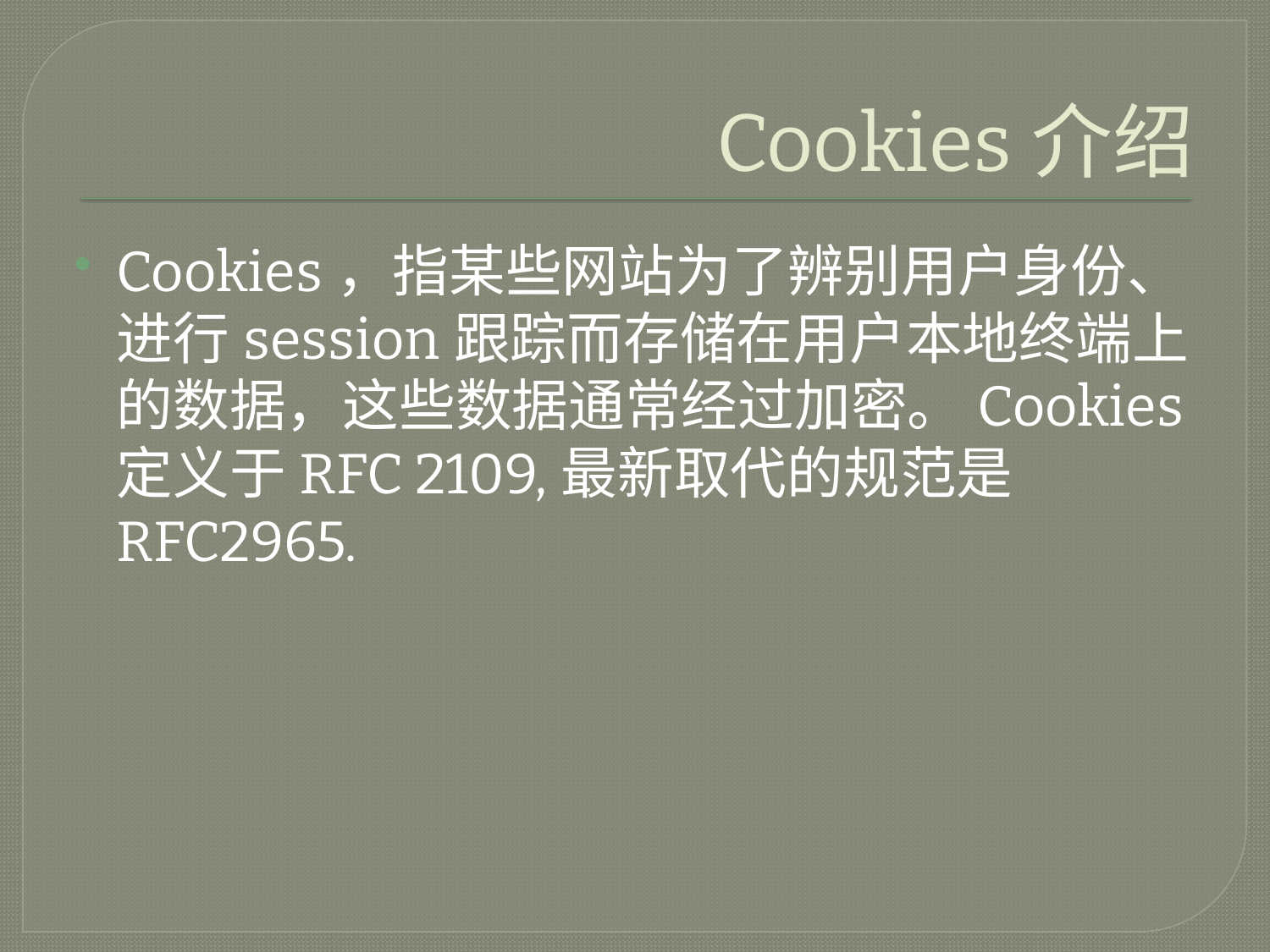

# Cookies介绍
Cookies，指某些网站为了辨别用户身份、进行session跟踪而存储在用户本地终端上的数据，这些数据通常经过加密。Cookies定义于RFC 2109,最新取代的规范是RFC2965.